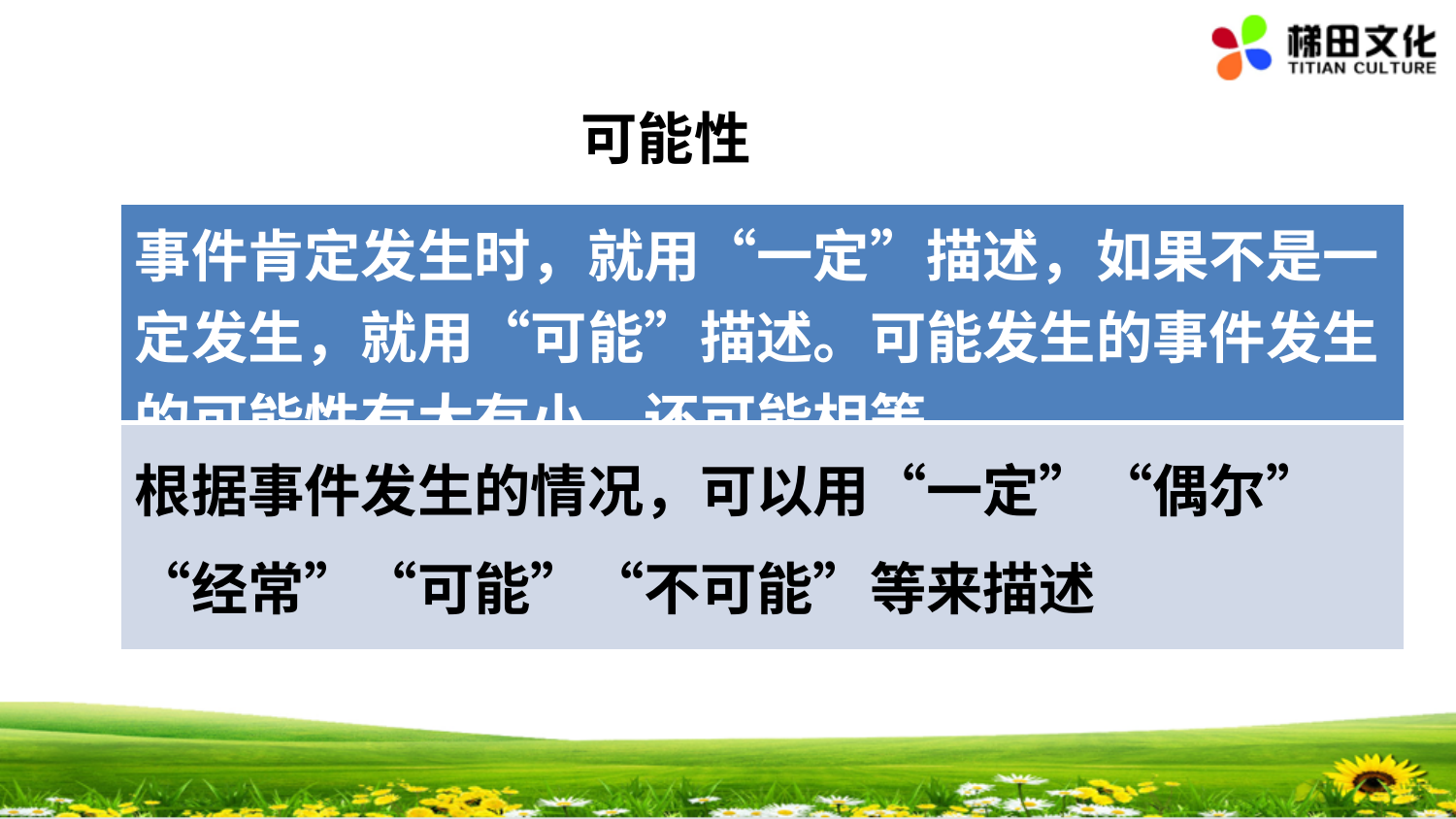

可能性
| 事件肯定发生时，就用“一定”描述，如果不是一定发生，就用“可能”描述。可能发生的事件发生的可能性有大有小，还可能相等。 |
| --- |
| 根据事件发生的情况，可以用“一定”“偶尔”“经常”“可能”“不可能”等来描述 |